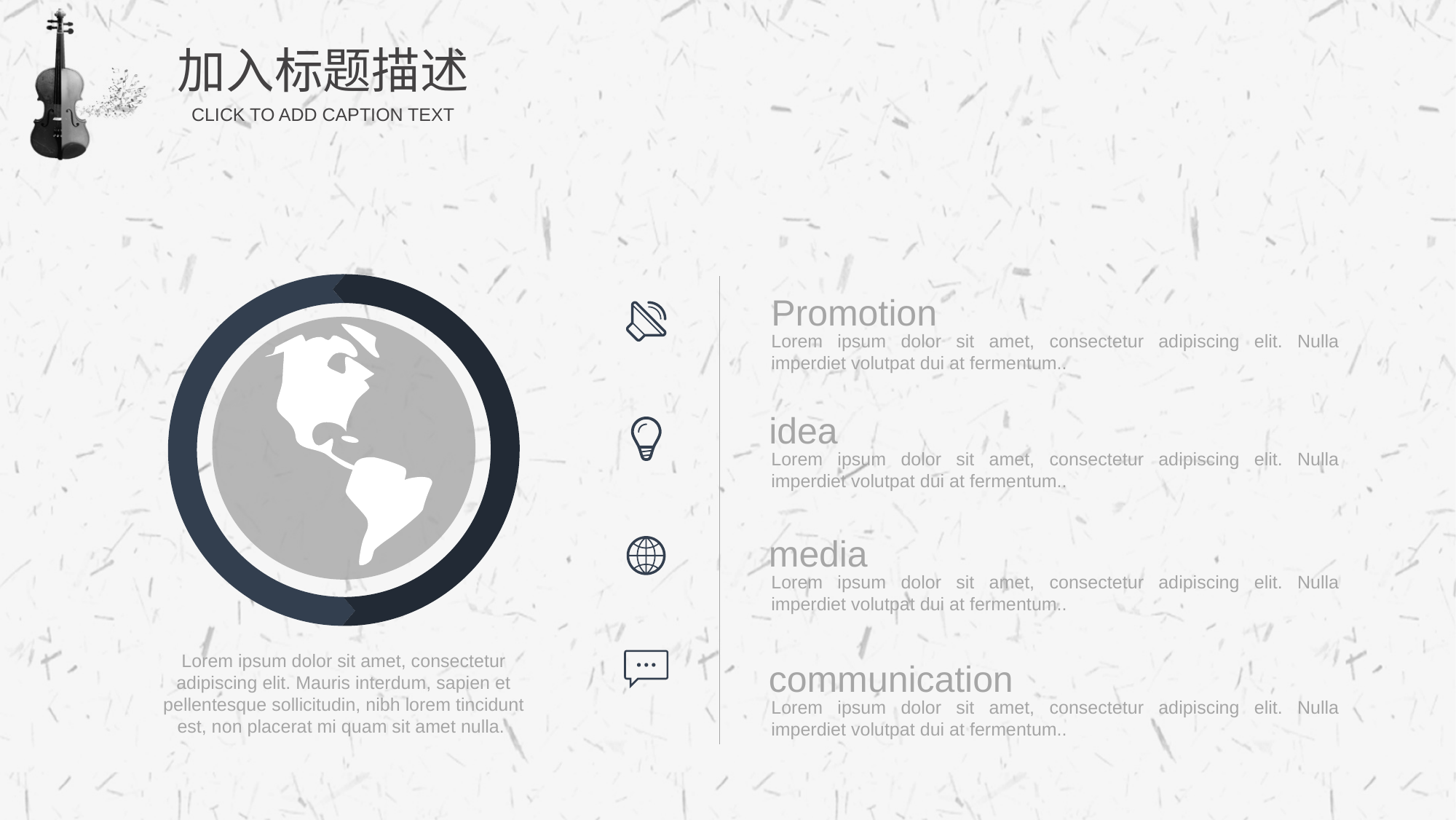

加入标题描述
CLICK TO ADD CAPTION TEXT

Promotion

Lorem ipsum dolor sit amet, consectetur adipiscing elit. Nulla imperdiet volutpat dui at fermentum..
idea

Lorem ipsum dolor sit amet, consectetur adipiscing elit. Nulla imperdiet volutpat dui at fermentum..
media

Lorem ipsum dolor sit amet, consectetur adipiscing elit. Nulla imperdiet volutpat dui at fermentum..
Lorem ipsum dolor sit amet, consectetur adipiscing elit. Mauris interdum, sapien et pellentesque sollicitudin, nibh lorem tincidunt est, non placerat mi quam sit amet nulla.

communication
Lorem ipsum dolor sit amet, consectetur adipiscing elit. Nulla imperdiet volutpat dui at fermentum..